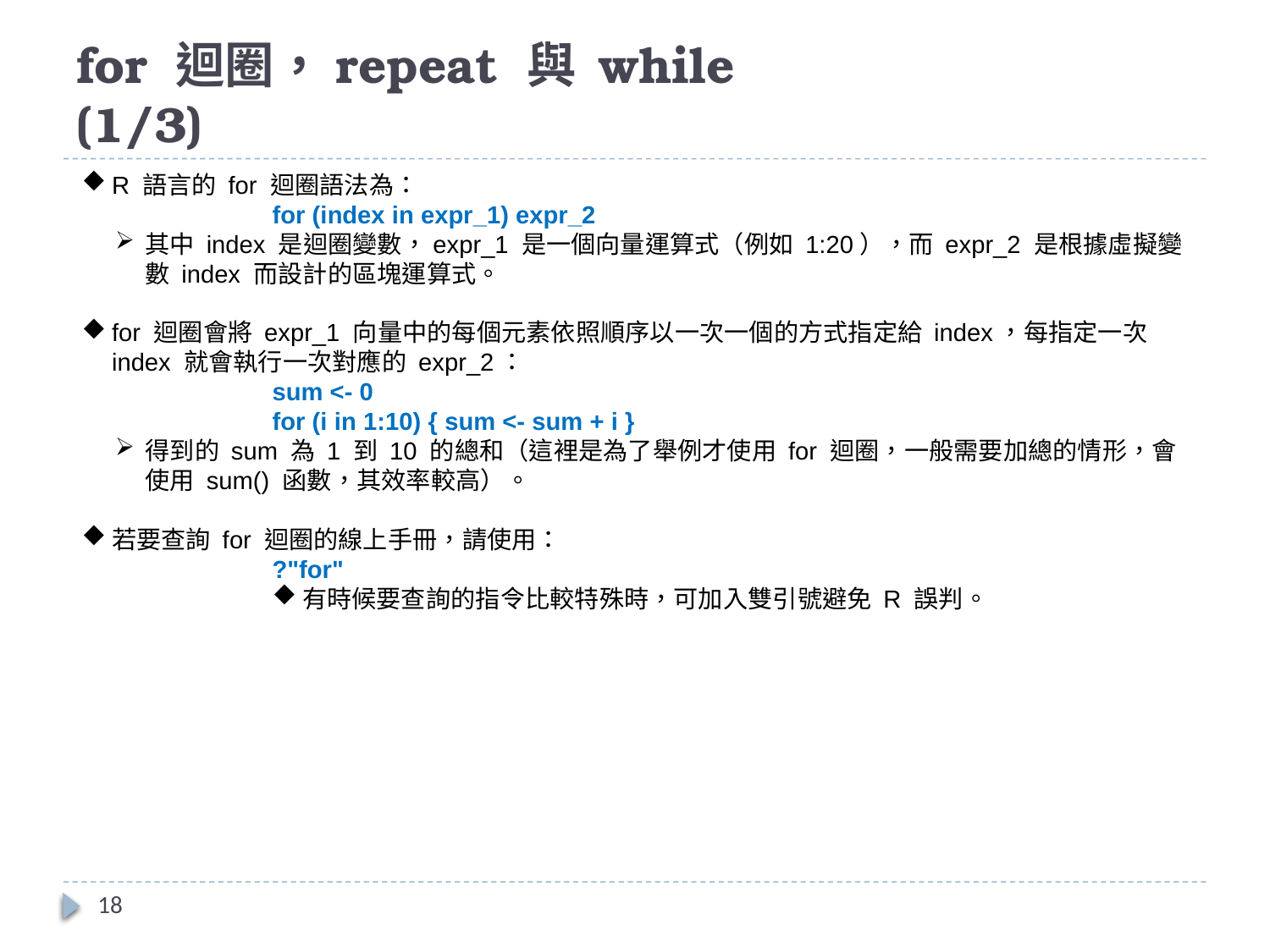

# for 迴圈，repeat 與 while			(1/3)
R 語言的 for 迴圈語法為：
for (index in expr_1) expr_2
其中 index 是迴圈變數，expr_1 是一個向量運算式（例如 1:20），而 expr_2 是根據虛擬變數 index 而設計的區塊運算式。

for 迴圈會將 expr_1 向量中的每個元素依照順序以一次一個的方式指定給 index，每指定一次 index 就會執行一次對應的 expr_2：
sum <- 0
for (i in 1:10) { sum <- sum + i }
得到的 sum 為 1 到 10 的總和（這裡是為了舉例才使用 for 迴圈，一般需要加總的情形，會使用 sum() 函數，其效率較高）。

若要查詢 for 迴圈的線上手冊，請使用：
?"for"
有時候要查詢的指令比較特殊時，可加入雙引號避免 R 誤判。

18